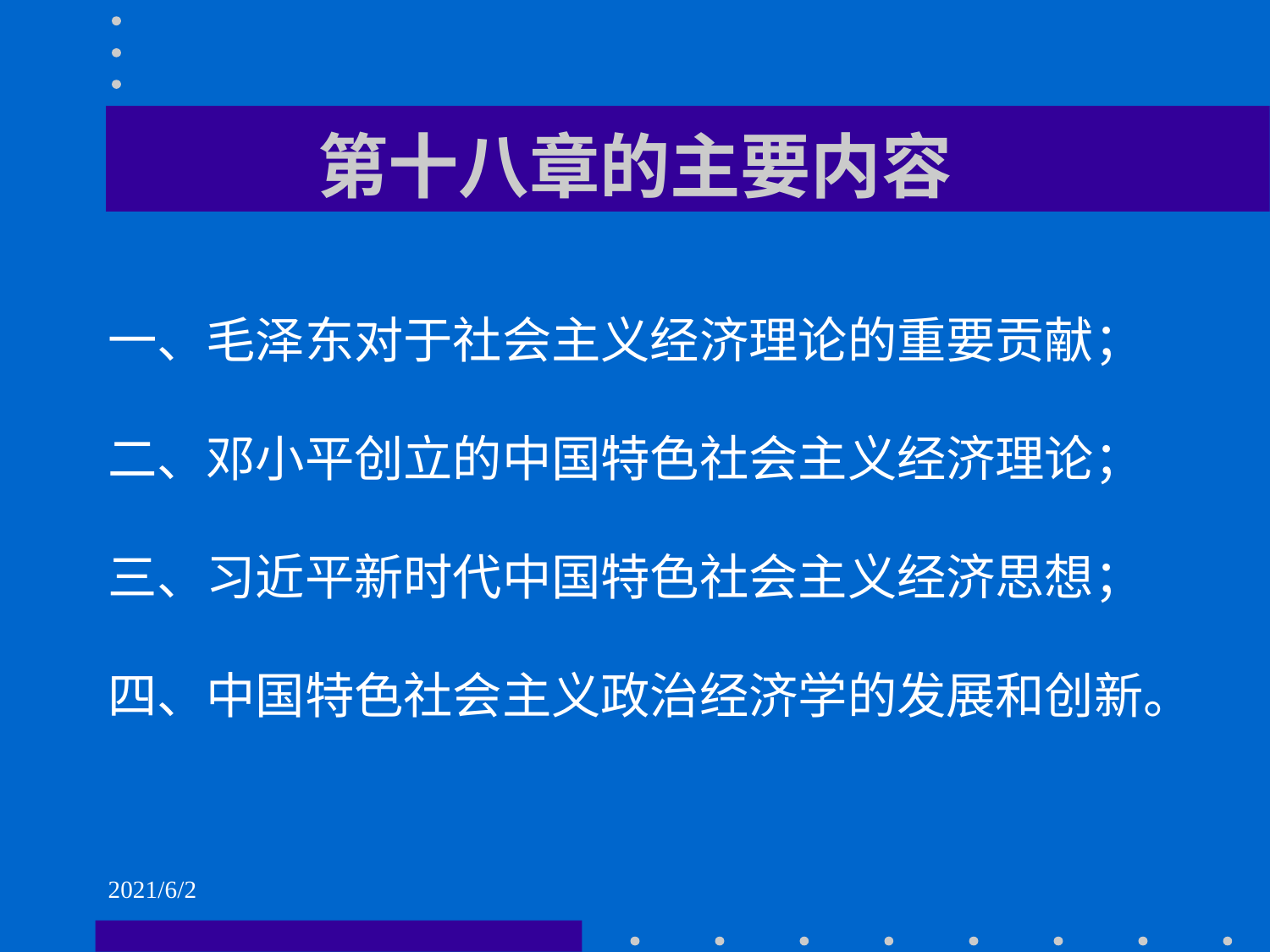

# 第十八章的主要内容
一、毛泽东对于社会主义经济理论的重要贡献；
二、邓小平创立的中国特色社会主义经济理论；
三、习近平新时代中国特色社会主义经济思想；
四、中国特色社会主义政治经济学的发展和创新。
2021/6/2